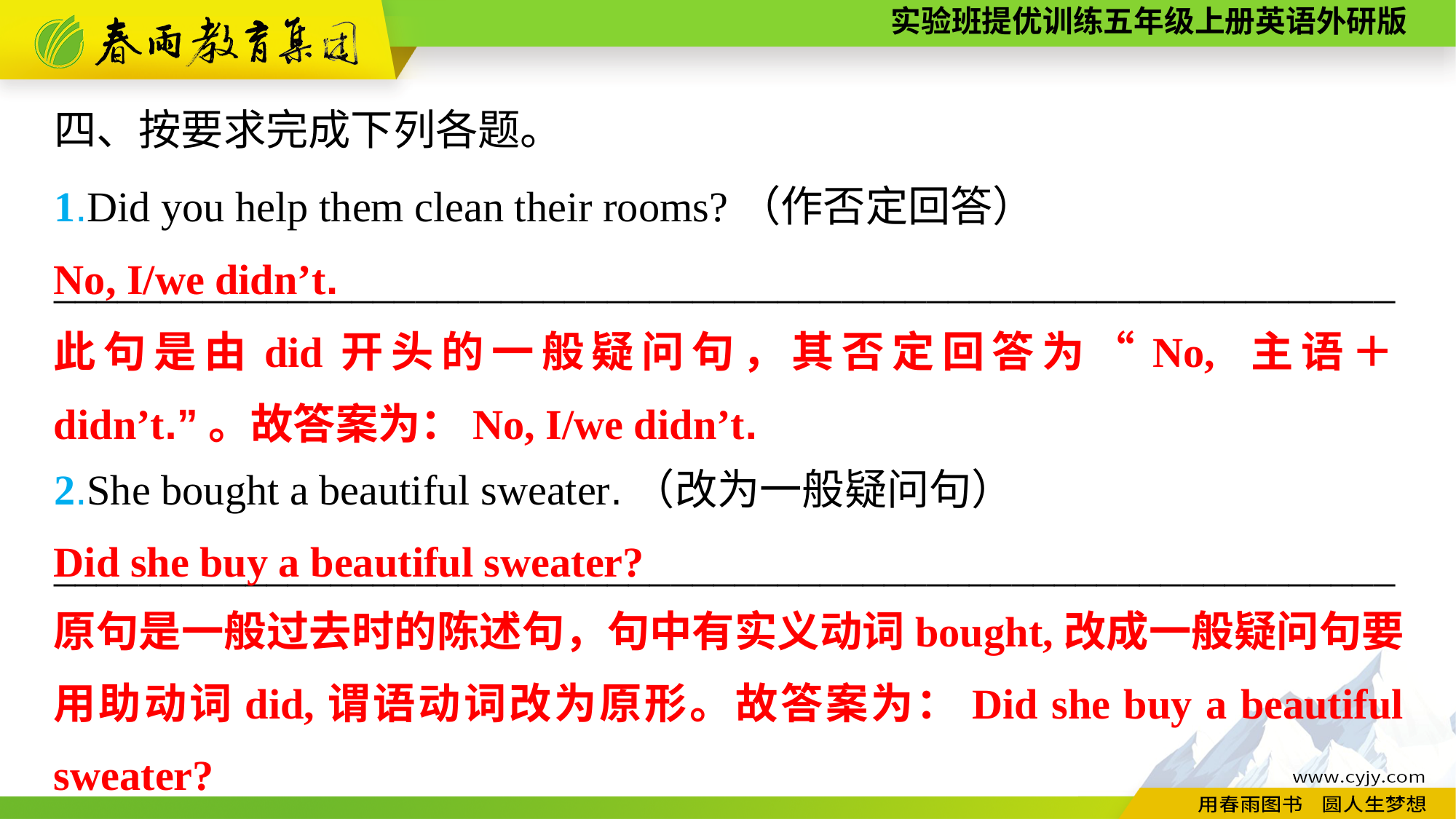

四、按要求完成下列各题。
1.Did you help them clean their rooms?（作否定回答）
_______________________________________________________________

2.She bought a beautiful sweater.（改为一般疑问句）
_______________________________________________________________
No, I/we didn’t.
此句是由did开头的一般疑问句，其否定回答为“No, 主语＋didn’t.”。故答案为：No, I/we didn’t.
Did she buy a beautiful sweater?
原句是一般过去时的陈述句，句中有实义动词bought,改成一般疑问句要用助动词did,谓语动词改为原形。故答案为：Did she buy a beautiful sweater?